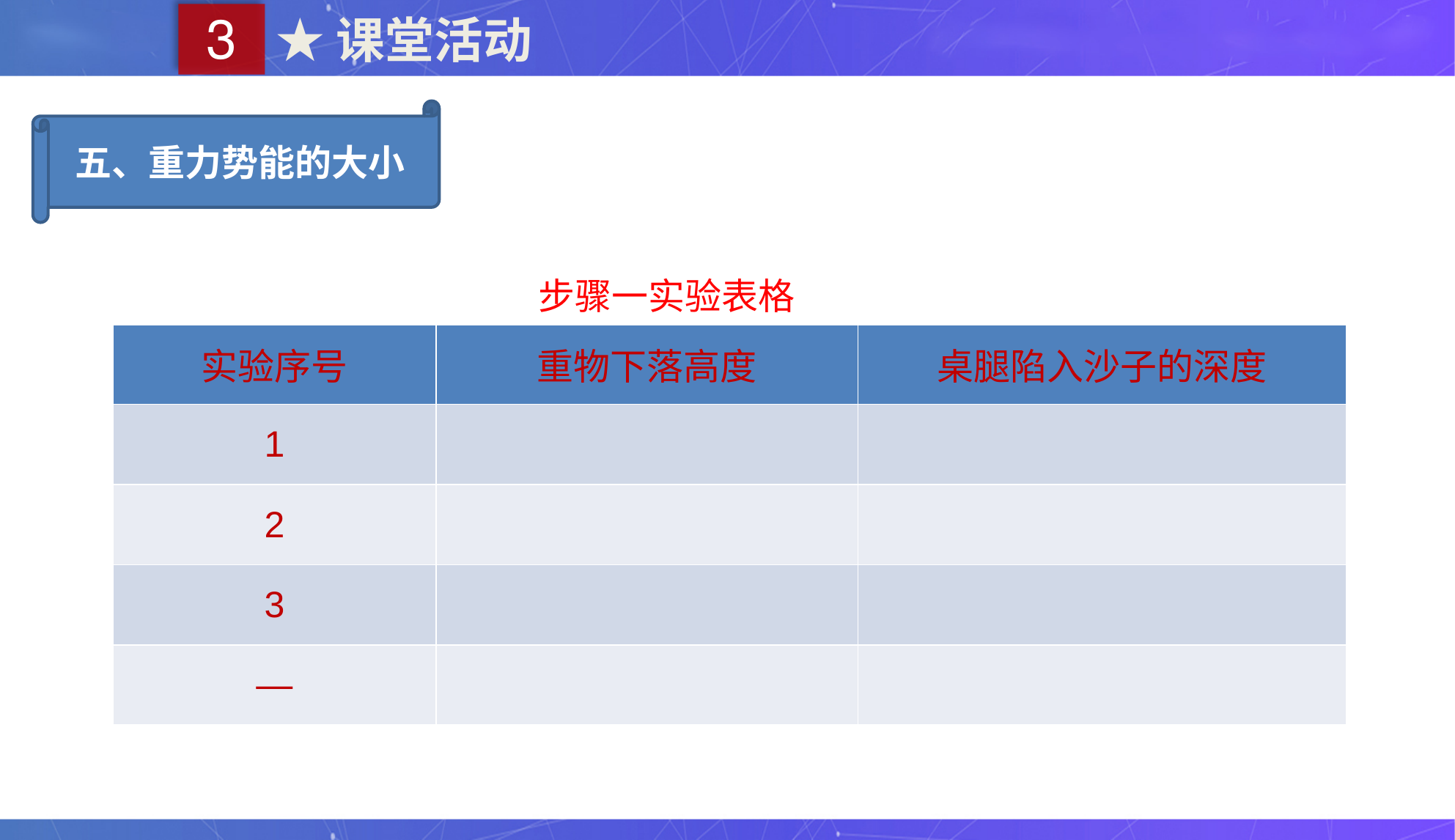

3
★课堂活动
五、重力势能的大小
步骤一实验表格
| 实验序号 | 重物下落高度 | 桌腿陷入沙子的深度 |
| --- | --- | --- |
| 1 |  |  |
| 2 |  |  |
| 3 |  |  |
| — |  |  |